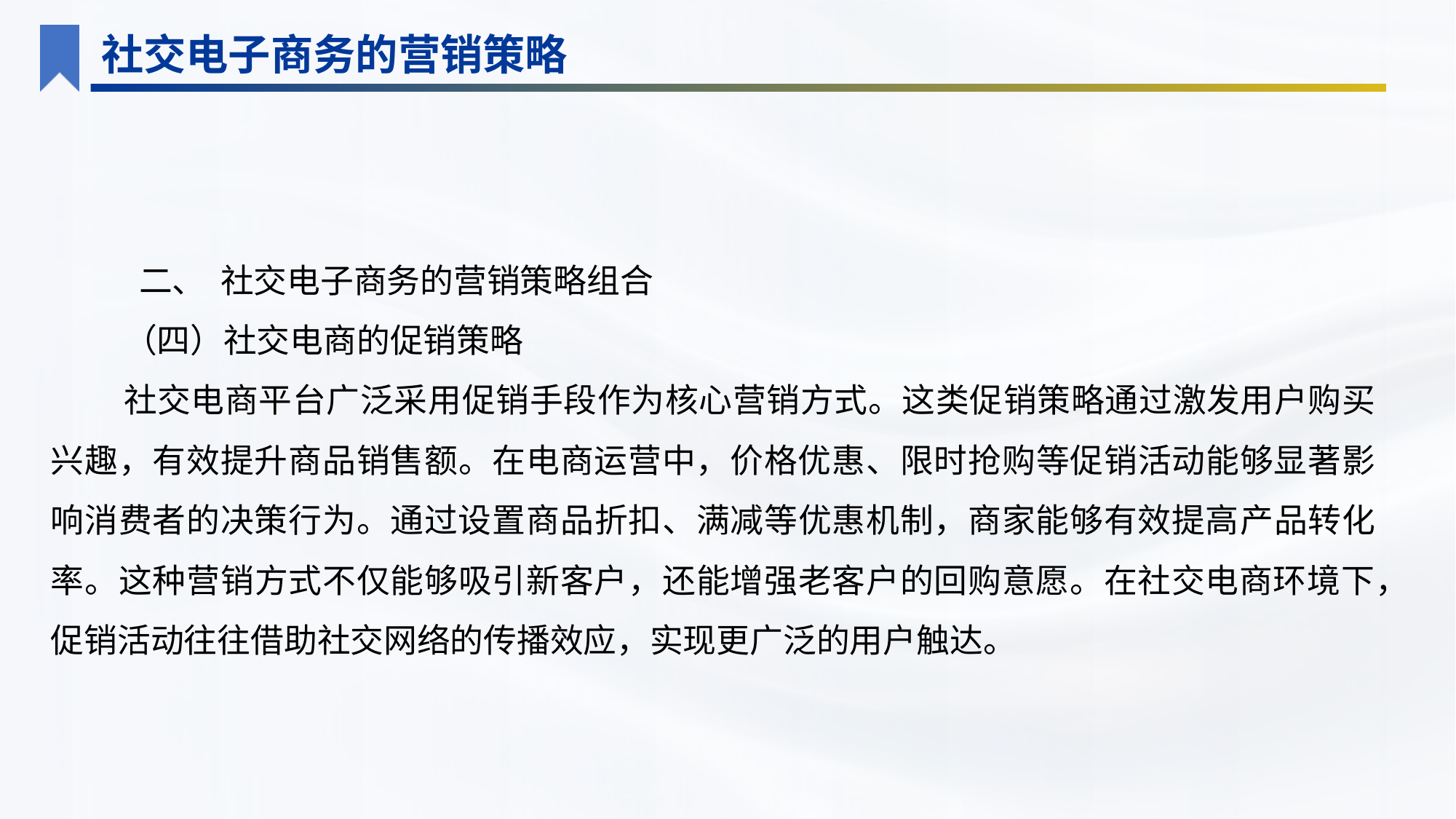

社交电子商务的营销策略
 二、  社交电子商务的营销策略组合
（四）社交电商的促销策略
社交电商平台广泛采用促销手段作为核心营销方式。这类促销策略通过激发用户购买兴趣，有效提升商品销售额。在电商运营中，价格优惠、限时抢购等促销活动能够显著影响消费者的决策行为。通过设置商品折扣、满减等优惠机制，商家能够有效提高产品转化率。这种营销方式不仅能够吸引新客户，还能增强老客户的回购意愿。在社交电商环境下，促销活动往往借助社交网络的传播效应，实现更广泛的用户触达。